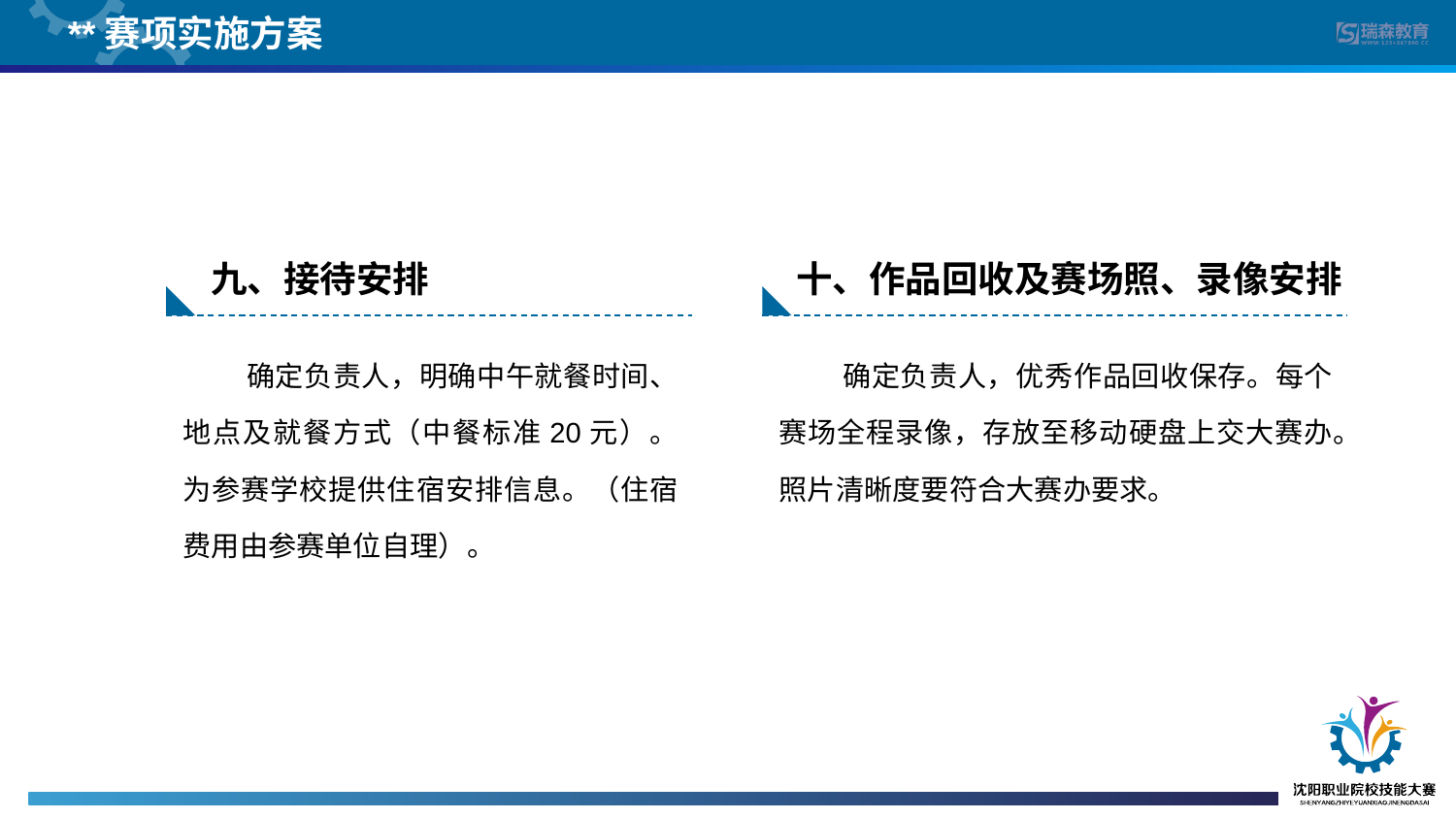

**赛项实施方案
九、接待安排
十、作品回收及赛场照、录像安排

  确定负责人，明确中午就餐时间、地点及就餐方式（中餐标准20元）。为参赛学校提供住宿安排信息。（住宿费用由参赛单位自理）。
  确定负责人，优秀作品回收保存。每个赛场全程录像，存放至移动硬盘上交大赛办。照片清晰度要符合大赛办要求。